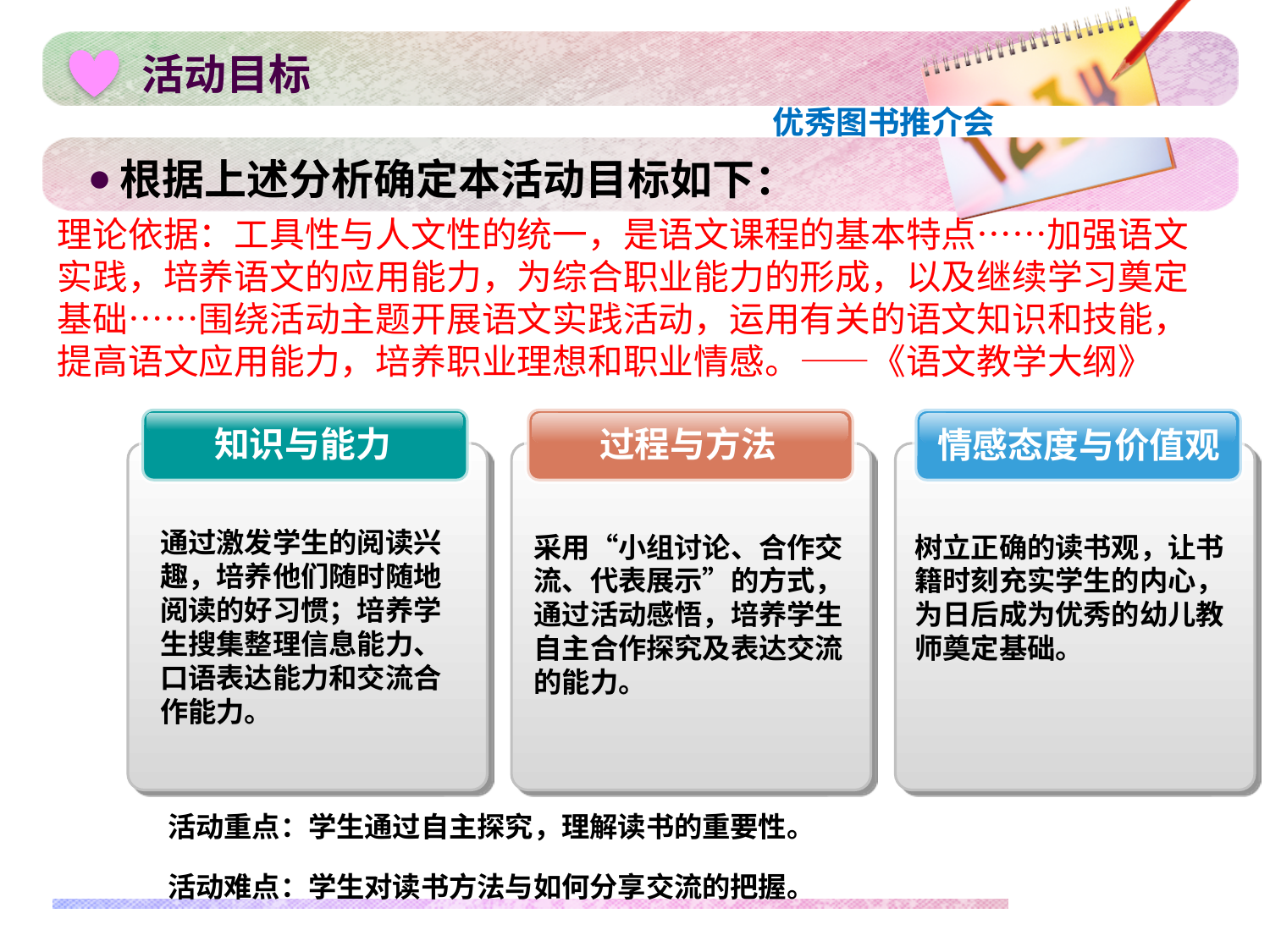

# 活动目标

根据上述分析确定本活动目标如下：
理论依据：工具性与人文性的统一，是语文课程的基本特点……加强语文   实践，培养语文的应用能力，为综合职业能力的形成，以及继续学习奠定基础……围绕活动主题开展语文实践活动，运用有关的语文知识和技能，提高语文应用能力，培养职业理想和职业情感。——《语文教学大纲》

知识与能力
过程与方法
情感态度与价值观

通过激发学生的阅读兴趣，培养他们随时随地阅读的好习惯；培养学生搜集整理信息能力、口语表达能力和交流合作能力。
采用“小组讨论、合作交流、代表展示”的方式，通过活动感悟，培养学生自主合作探究及表达交流的能力。
树立正确的读书观，让书籍时刻充实学生的内心，为日后成为优秀的幼儿教师奠定基础。
活动重点：学生通过自主探究，理解读书的重要性。
活动难点：学生对读书方法与如何分享交流的把握。